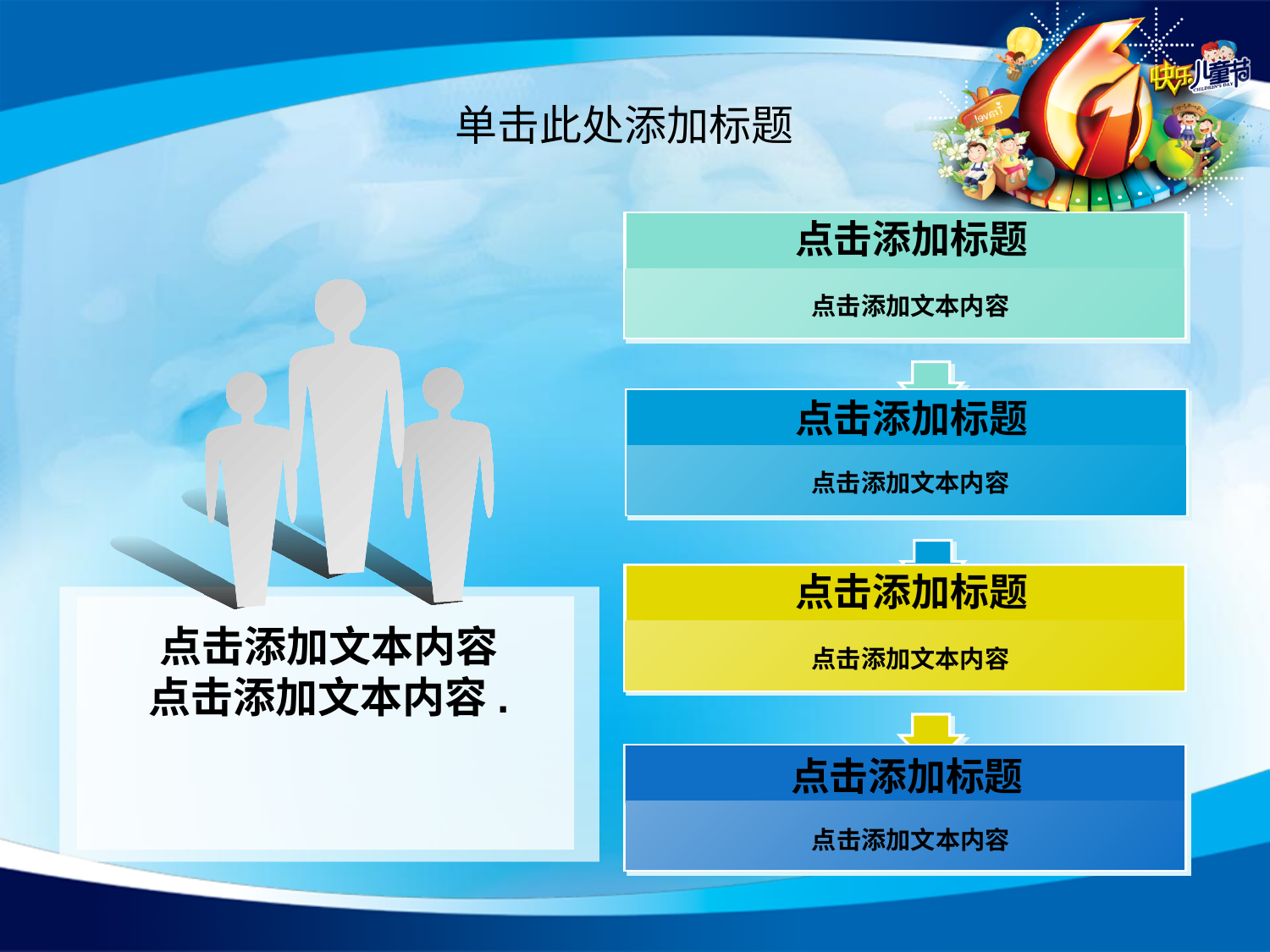

# 单击此处添加标题
点击添加标题

 点击添加文本内容

点击添加标题

 点击添加文本内容

点击添加标题

点击添加文本内容
点击添加文本内容.
 点击添加文本内容

点击添加标题
 点击添加文本内容